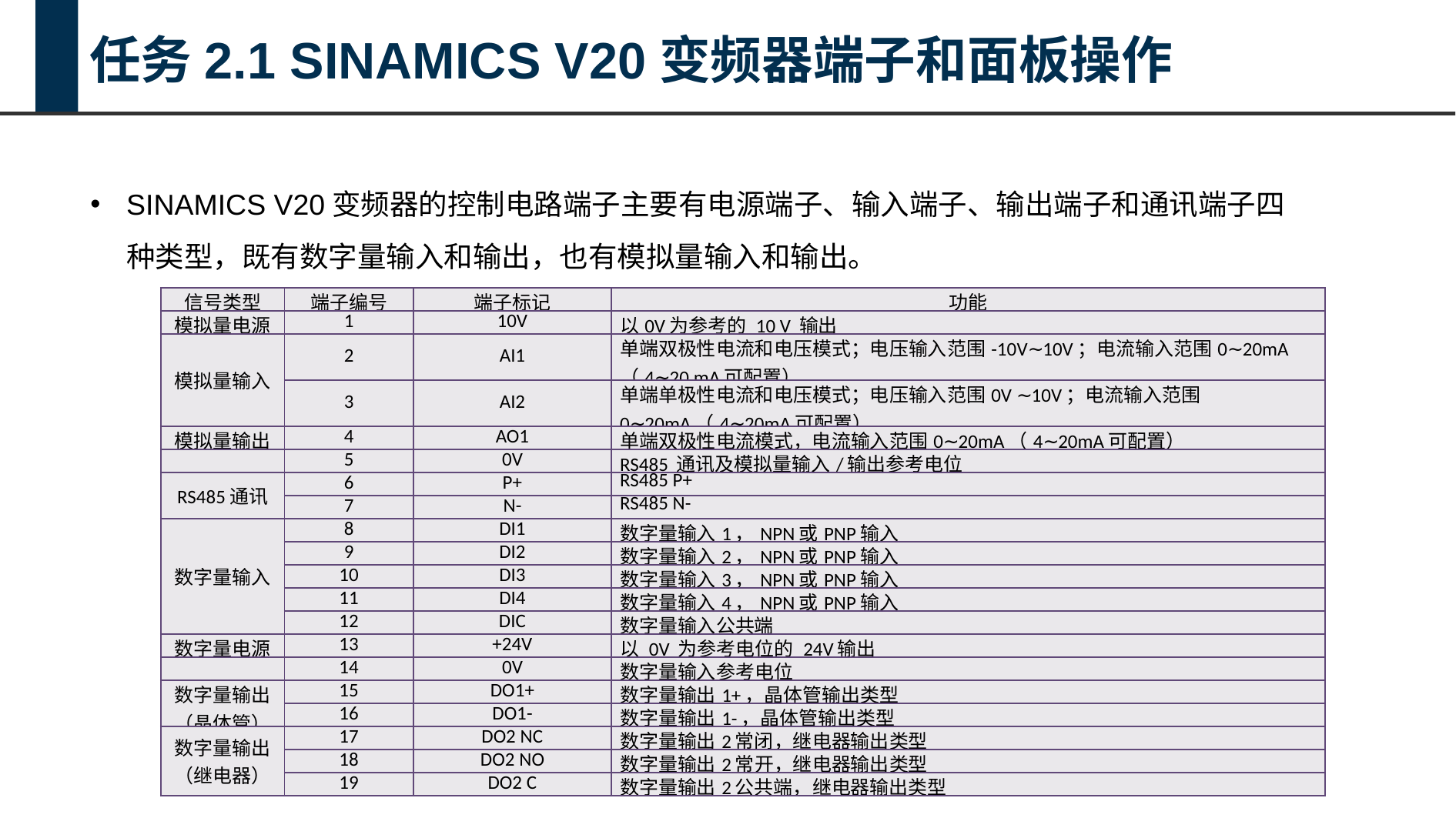

任务2.1 SINAMICS V20变频器端子和面板操作
SINAMICS V20变频器的控制电路端子主要有电源端子、输入端子、输出端子和通讯端子四种类型，既有数字量输入和输出，也有模拟量输入和输出。
| 信号类型 | 端子编号 | 端子标记 | 功能 |
| --- | --- | --- | --- |
| 模拟量电源 | 1 | 10V | 以0V为参考的 10 V 输出 |
| 模拟量输入 | 2 | AI1 | 单端双极性电流和电压模式；电压输入范围-10V∼10V；电流输入范围0∼20mA（4∼20 mA可配置） |
|  | 3 | AI2 | 单端单极性电流和电压模式；电压输入范围0V ∼10V；电流输入范围0∼20mA（4∼20mA可配置） |
| 模拟量输出 | 4 | AO1 | 单端双极性电流模式，电流输入范围0∼20mA（4∼20mA可配置） |
|  | 5 | 0V | RS485 通讯及模拟量输入/输出参考电位 |
| RS485通讯 | 6 | P+ | RS485 P+ |
|  | 7 | N- | RS485 N- |
| 数字量输入 | 8 | DI1 | 数字量输入1，NPN或PNP输入 |
|  | 9 | DI2 | 数字量输入2，NPN或PNP输入 |
|  | 10 | DI3 | 数字量输入3，NPN或PNP输入 |
|  | 11 | DI4 | 数字量输入4，NPN或PNP输入 |
|  | 12 | DIC | 数字量输入公共端 |
| 数字量电源 | 13 | +24V | 以 0V 为参考电位的 24V输出 |
|  | 14 | 0V | 数字量输入参考电位 |
| 数字量输出 （晶体管） | 15 | DO1+ | 数字量输出1+，晶体管输出类型 |
|  | 16 | DO1- | 数字量输出1-，晶体管输出类型 |
| 数字量输出（继电器） | 17 | DO2 NC | 数字量输出2常闭，继电器输出类型 |
|  | 18 | DO2 NO | 数字量输出2常开，继电器输出类型 |
|  | 19 | DO2 C | 数字量输出2公共端，继电器输出类型 |